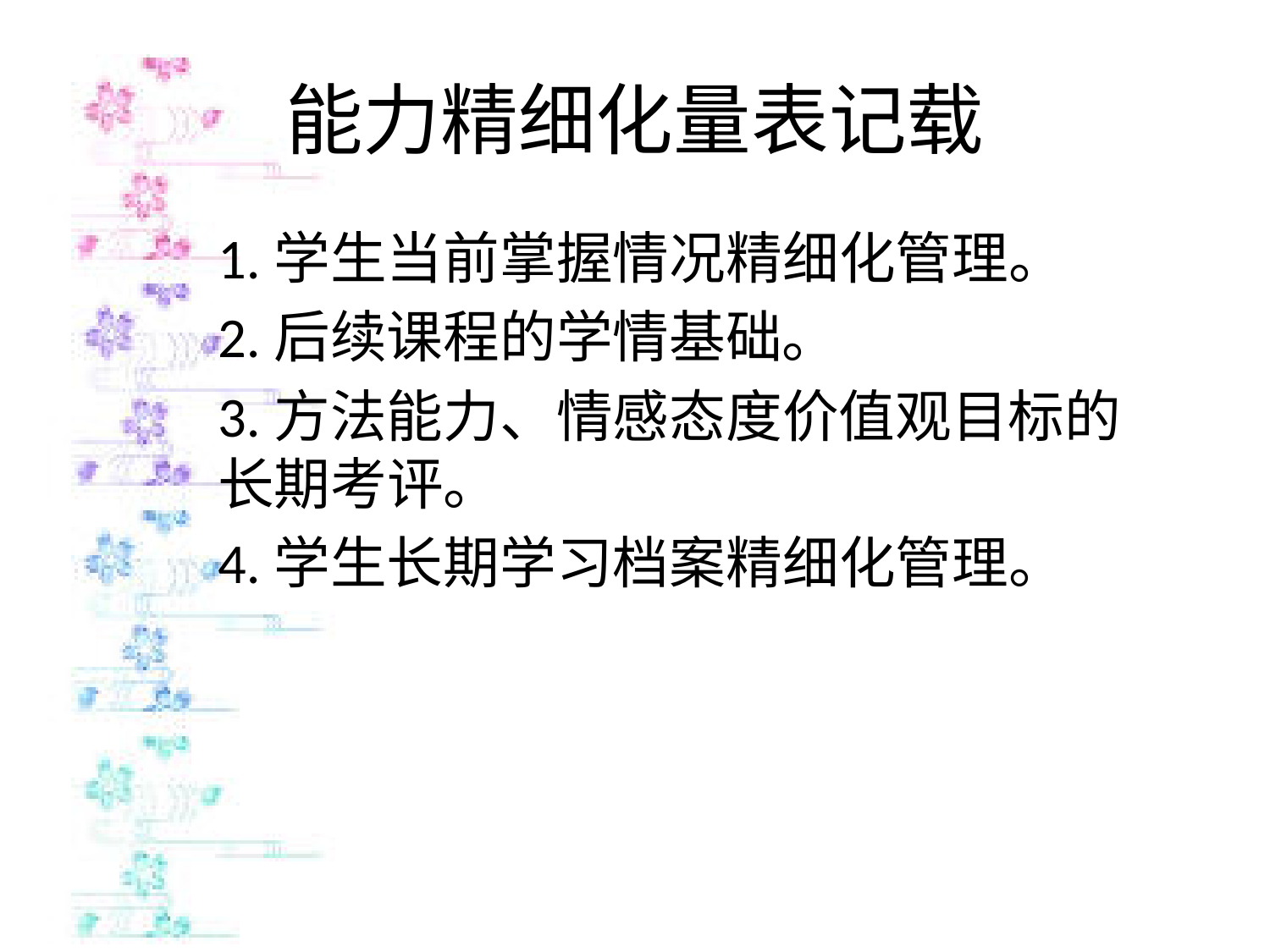

# 能力精细化量表记载
1.学生当前掌握情况精细化管理。
2.后续课程的学情基础。
3.方法能力、情感态度价值观目标的长期考评。
4.学生长期学习档案精细化管理。